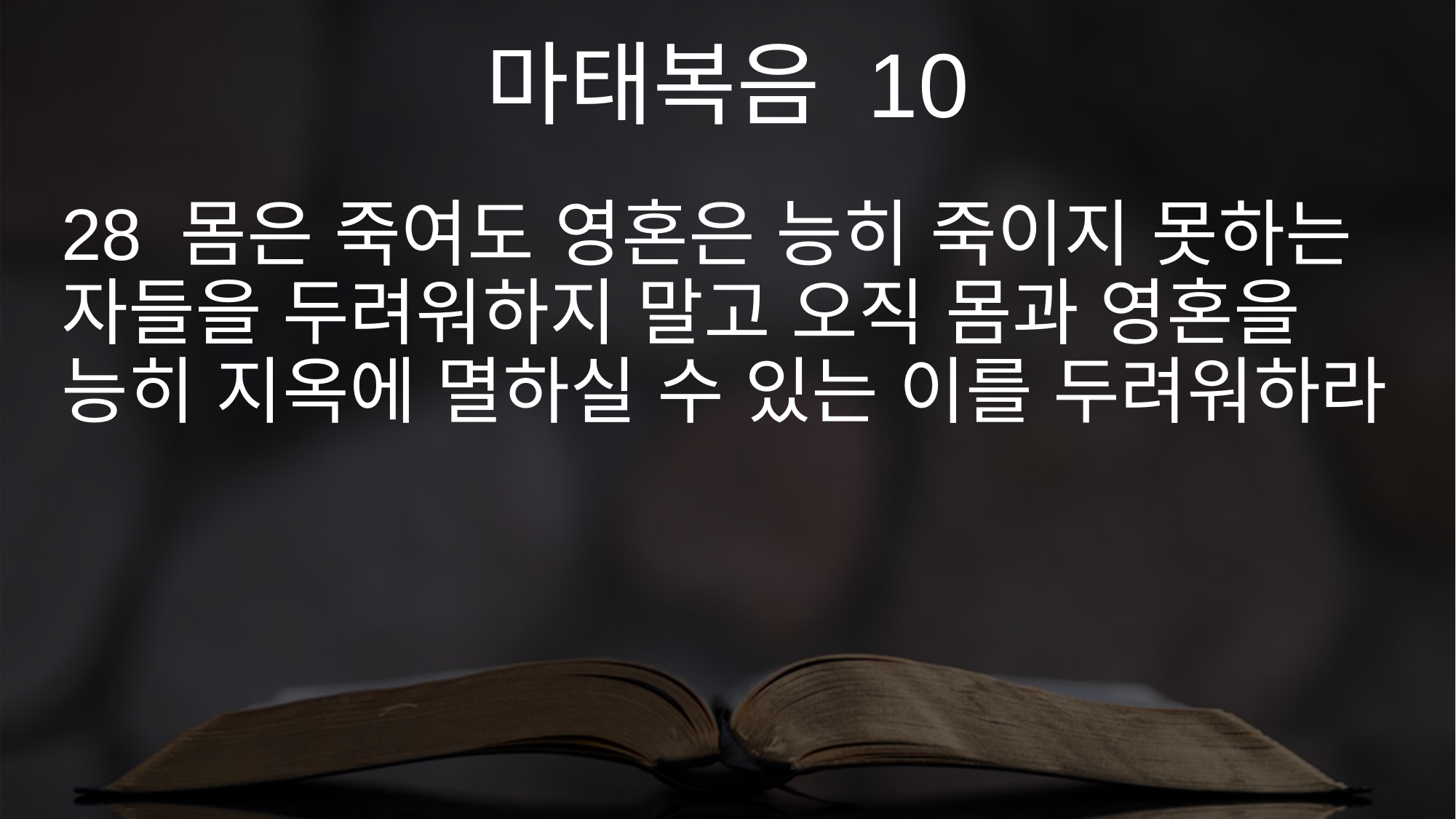

마태복음 10
28 몸은 죽여도 영혼은 능히 죽이지 못하는 자들을 두려워하지 말고 오직 몸과 영혼을 능히 지옥에 멸하실 수 있는 이를 두려워하라